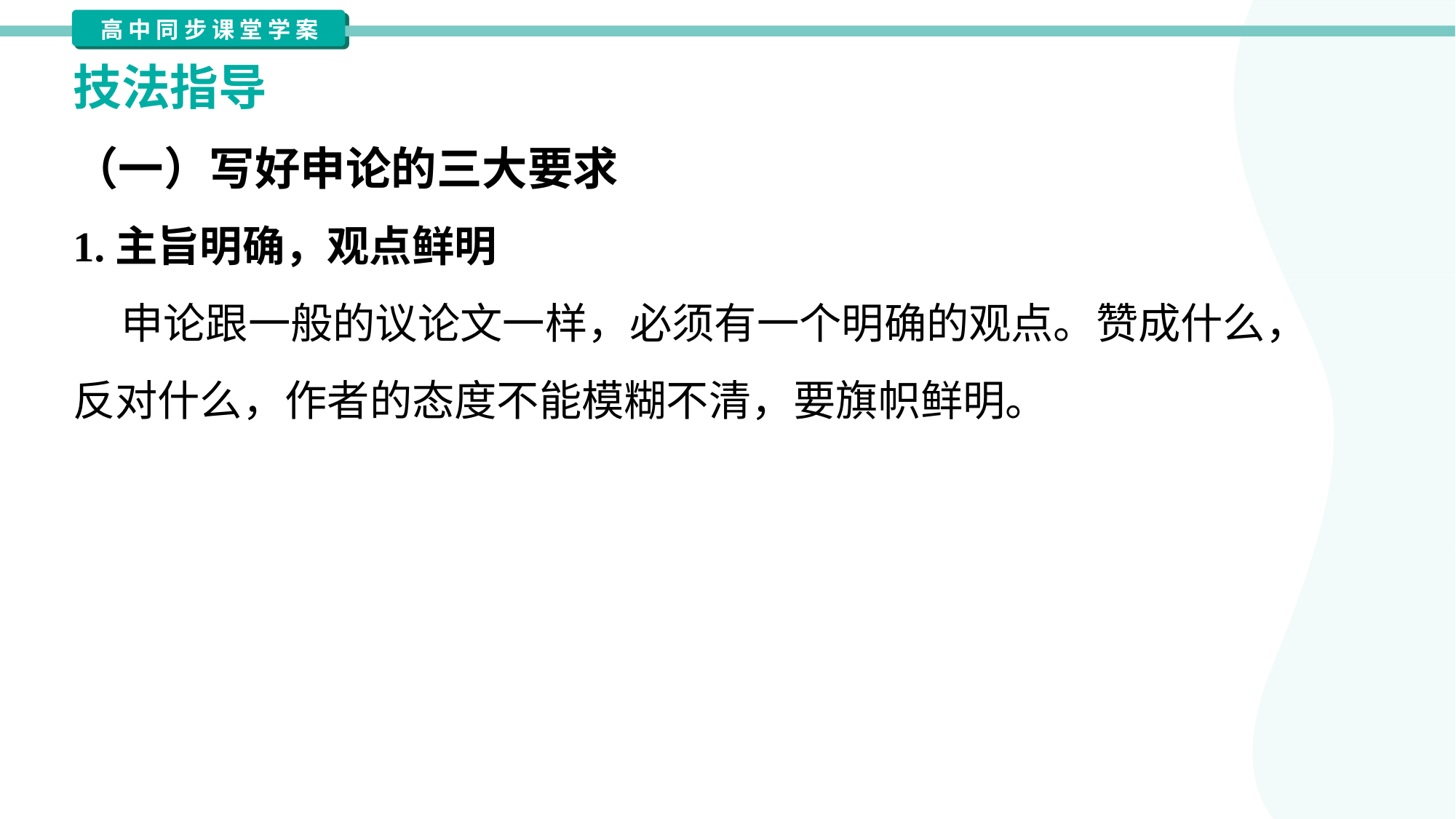

技法指导
（一）写好申论的三大要求
1.主旨明确，观点鲜明
    申论跟一般的议论文一样，必须有一个明确的观点。赞成什么，
反对什么，作者的态度不能模糊不清，要旗帜鲜明。